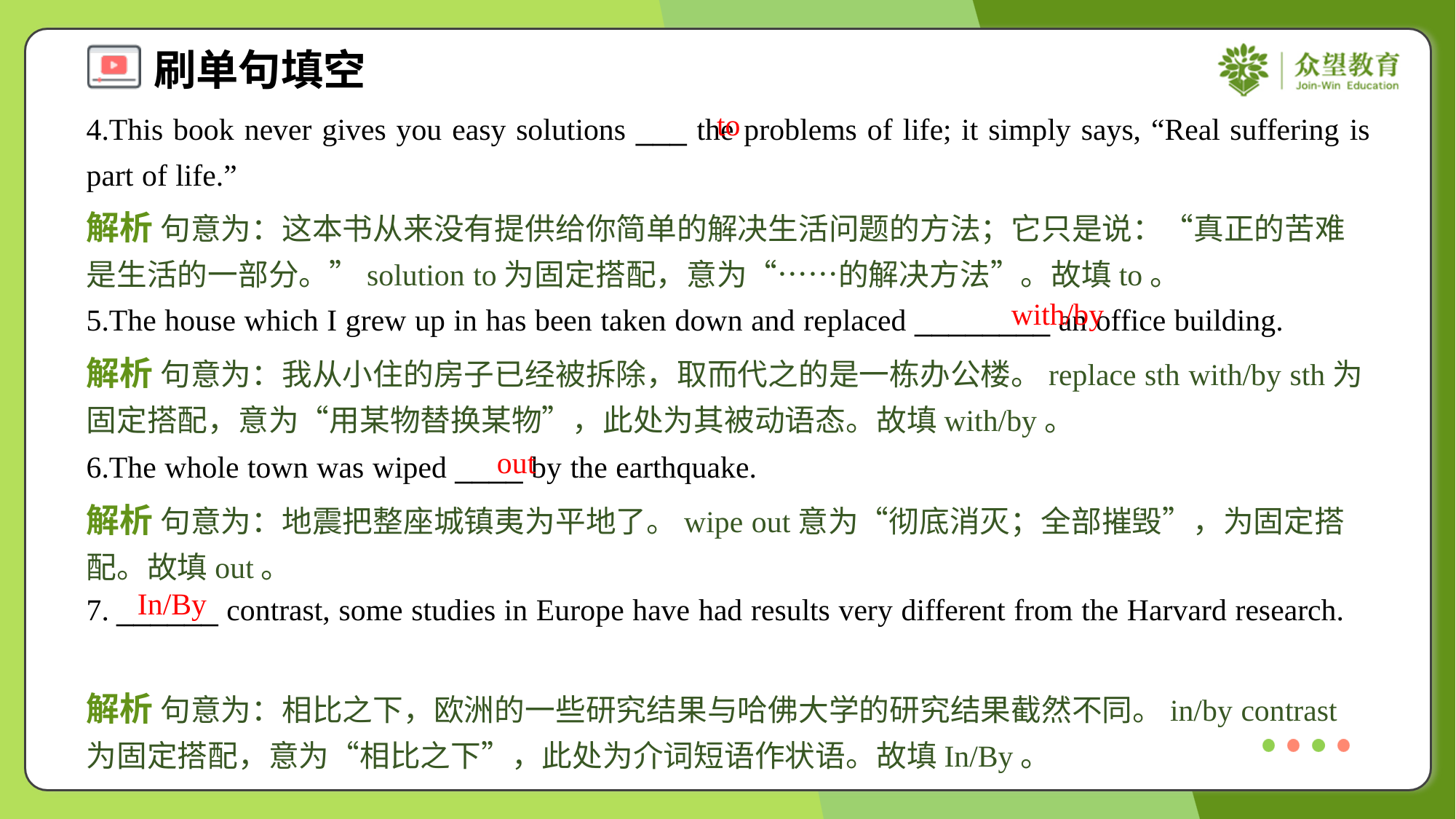

to
4.This book never gives you easy solutions ___ the problems of life; it simply says, “Real suffering is part of life.”
解析 句意为：这本书从来没有提供给你简单的解决生活问题的方法；它只是说：“真正的苦难是生活的一部分。”solution to为固定搭配，意为“……的解决方法”。故填to。
with/by
5.The house which I grew up in has been taken down and replaced ________ an office building.
解析 句意为：我从小住的房子已经被拆除，取而代之的是一栋办公楼。replace sth with/by sth为固定搭配，意为“用某物替换某物”，此处为其被动语态。故填with/by。
out
6.The whole town was wiped ____ by the earthquake.
解析 句意为：地震把整座城镇夷为平地了。wipe out意为“彻底消灭；全部摧毁”，为固定搭配。故填out。
In/By
7. ______ contrast, some studies in Europe have had results very different from the Harvard research.
解析 句意为：相比之下，欧洲的一些研究结果与哈佛大学的研究结果截然不同。in/by contrast为固定搭配，意为“相比之下”，此处为介词短语作状语。故填In/By。